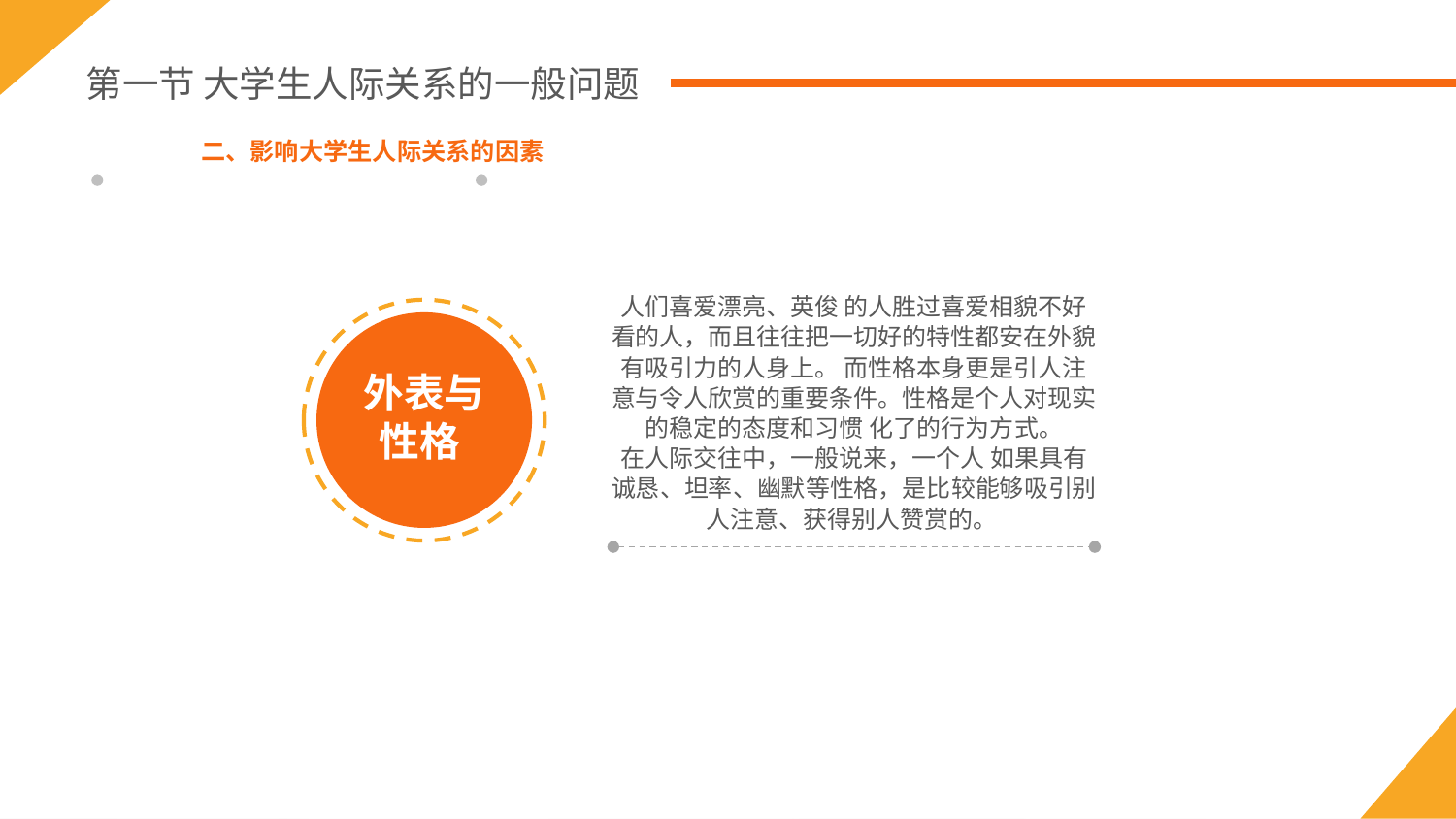

第一节 大学生人际关系的一般问题
二、影响大学生人际关系的因素
人们喜爱漂亮、英俊 的人胜过喜爱相貌不好看的人，而且往往把一切好的特性都安在外貌有吸引力的人身上。 而性格本身更是引人注意与令人欣赏的重要条件。性格是个人对现实的稳定的态度和习惯 化了的行为方式。
在人际交往中，一般说来，一个人 如果具有诚恳、坦率、幽默等性格，是比较能够吸引别人注意、获得别人赞赏的。

外表与
性格